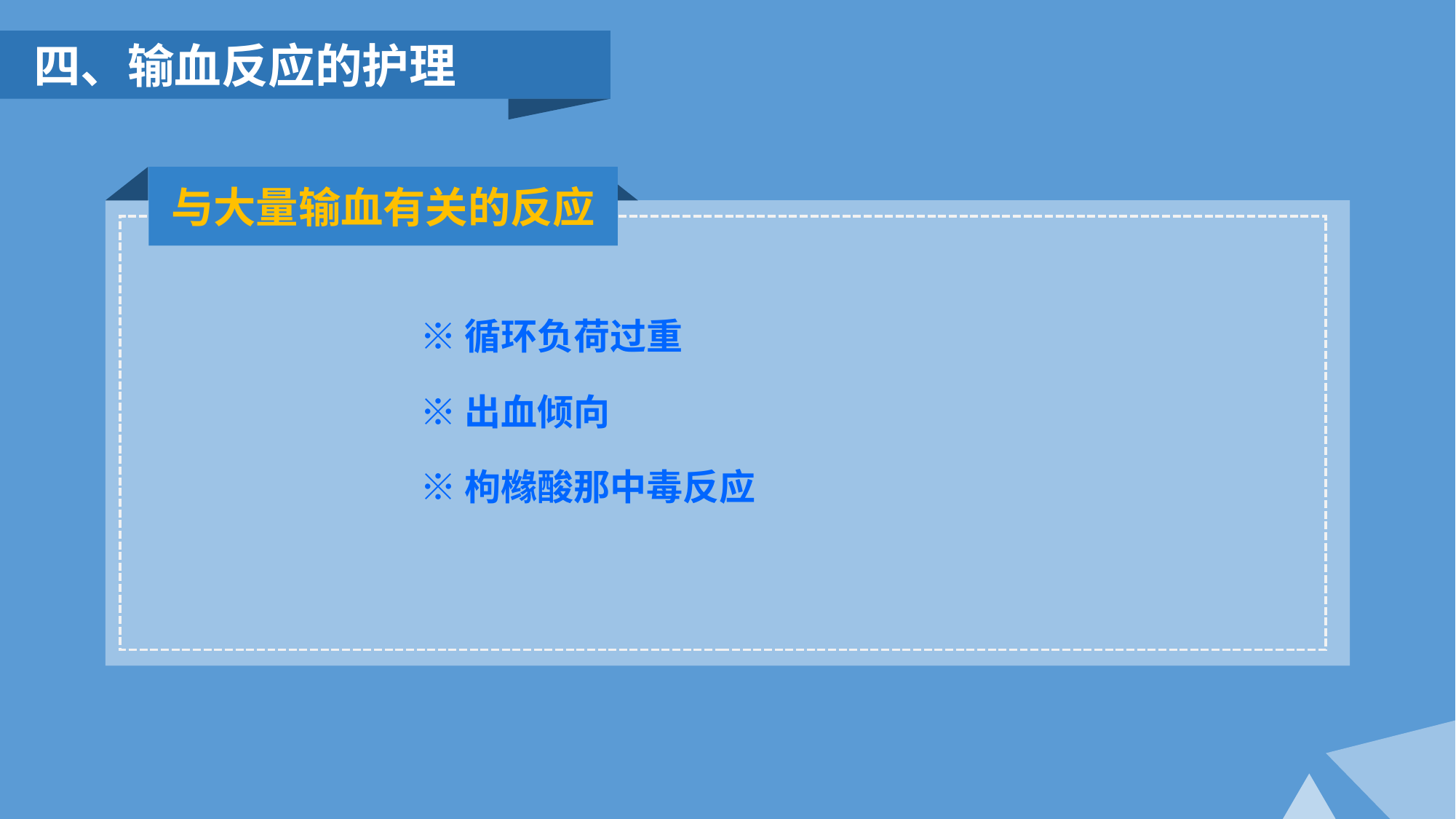

四、输血反应的护理

与大量输血有关的反应

※循环负荷过重
※出血倾向
※枸橼酸那中毒反应